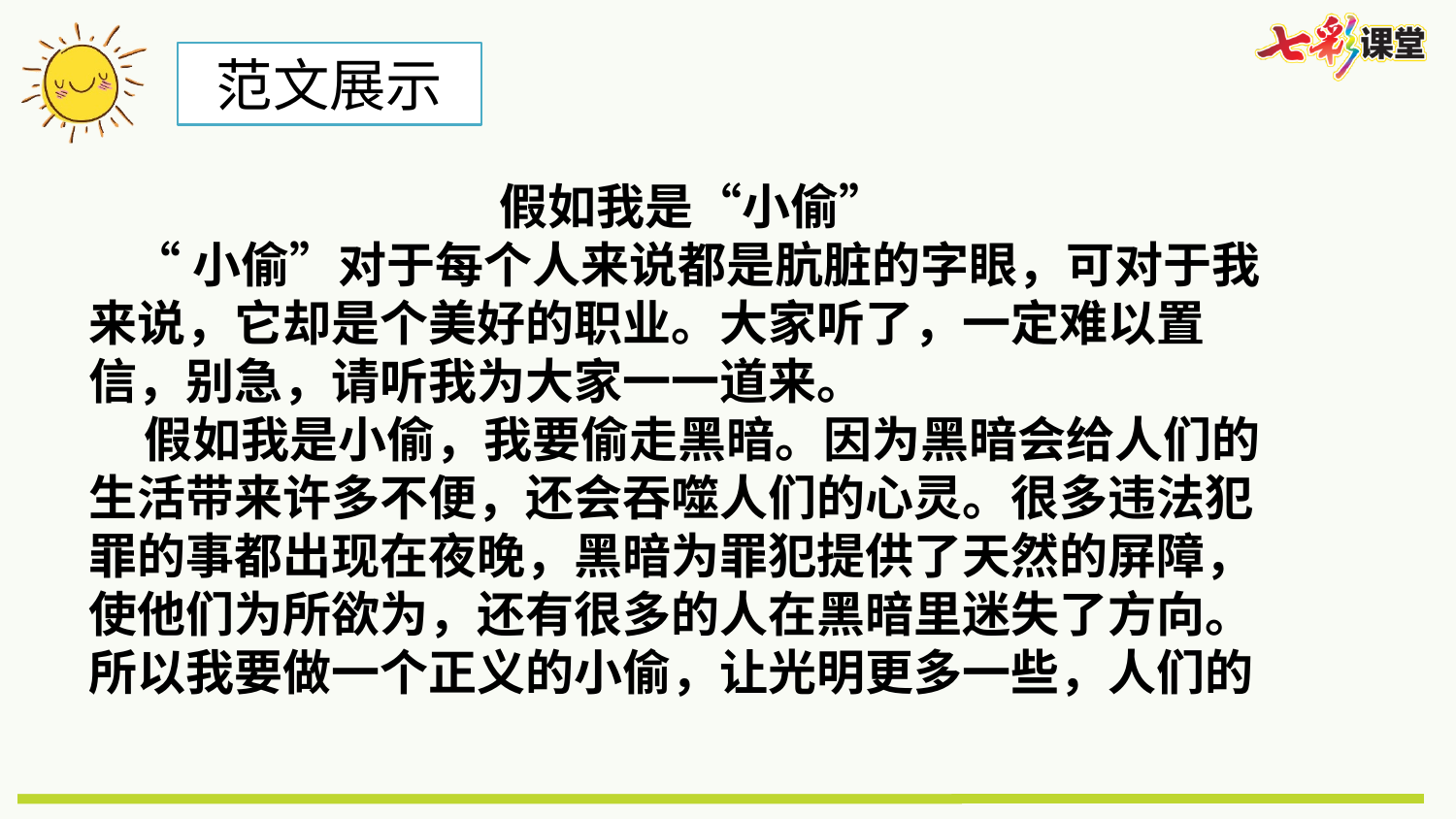

范文展示
假如我是“小偷”
    “小偷”对于每个人来说都是肮脏的字眼，可对于我来说，它却是个美好的职业。大家听了，一定难以置信，别急，请听我为大家一一道来。
    假如我是小偷，我要偷走黑暗。因为黑暗会给人们的生活带来许多不便，还会吞噬人们的心灵。很多违法犯罪的事都出现在夜晚，黑暗为罪犯提供了天然的屏障，使他们为所欲为，还有很多的人在黑暗里迷失了方向。所以我要做一个正义的小偷，让光明更多一些，人们的